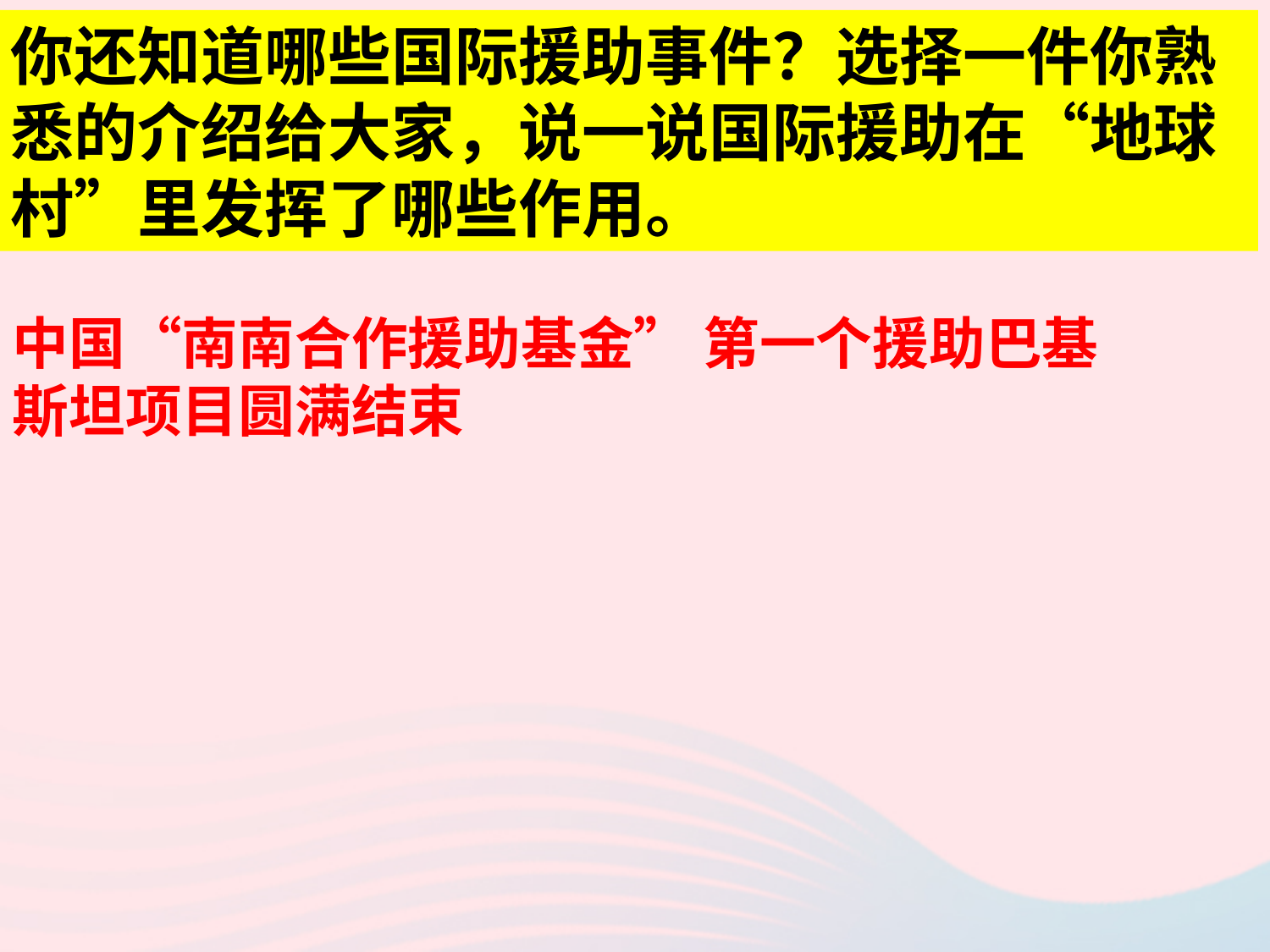

你还知道哪些国际援助事件？选择一件你熟悉的介绍给大家，说一说国际援助在“地球村”里发挥了哪些作用。
中国“南南合作援助基金” 第一个援助巴基斯坦项目圆满结束